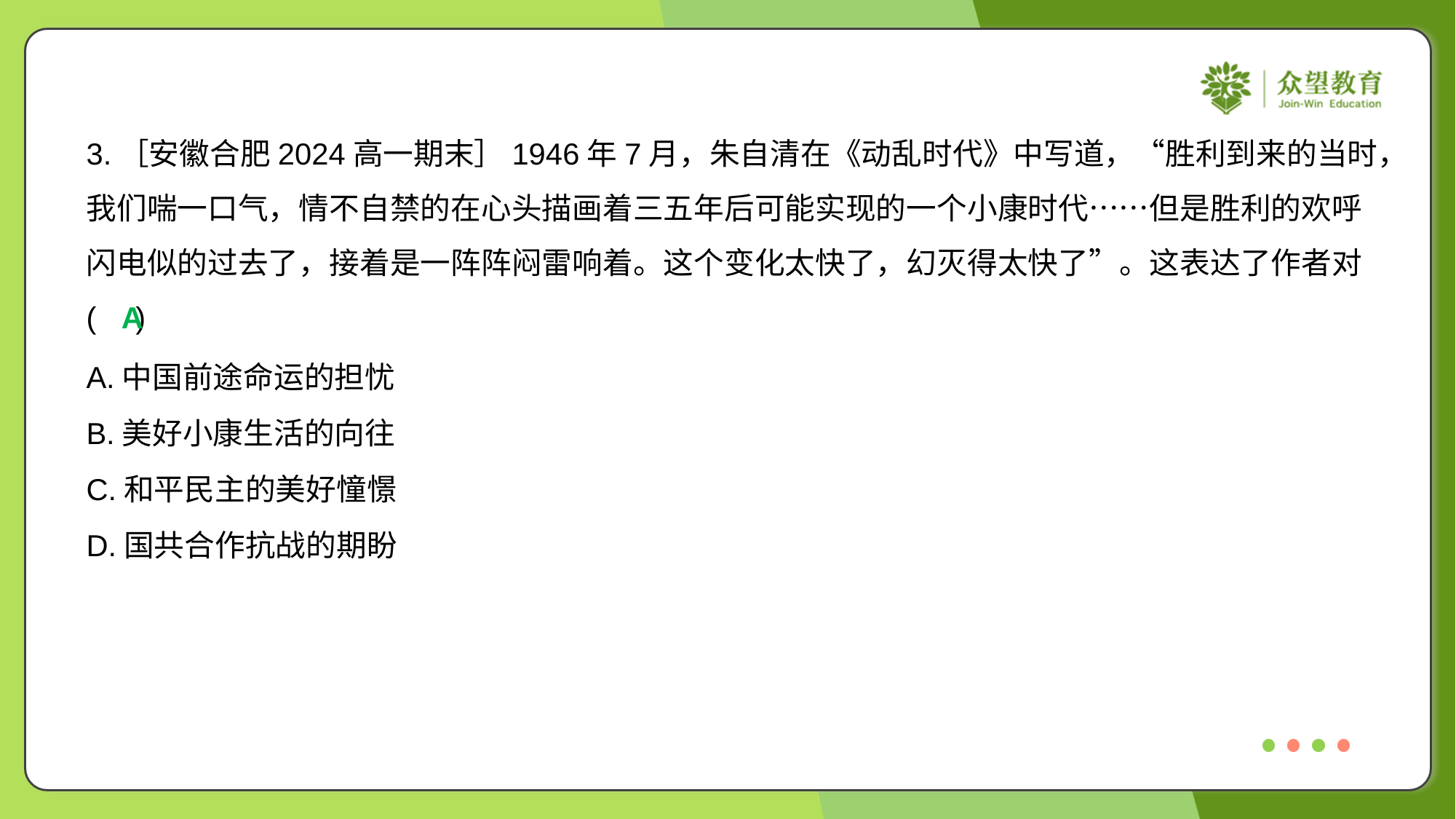

3.［安徽合肥2024高一期末］1946年7月，朱自清在《动乱时代》中写道，“胜利到来的当时，
我们喘一口气，情不自禁的在心头描画着三五年后可能实现的一个小康时代……但是胜利的欢呼
闪电似的过去了，接着是一阵阵闷雷响着。这个变化太快了，幻灭得太快了”。这表达了作者对
(     )
A
A.中国前途命运的担忧
B.美好小康生活的向往
C.和平民主的美好憧憬
D.国共合作抗战的期盼